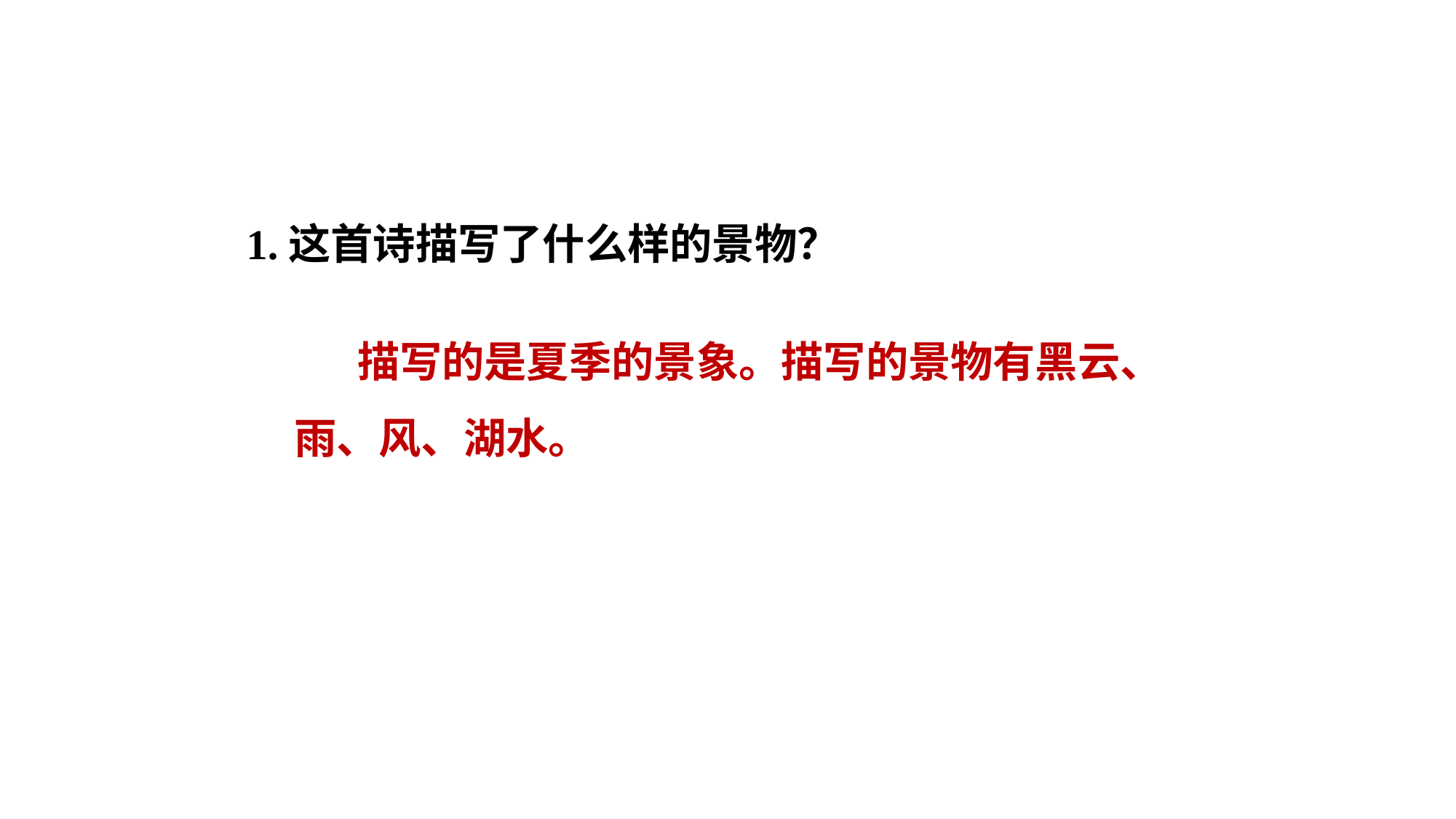

1.这首诗描写了什么样的景物？
描写的是夏季的景象。描写的景物有黑云、雨、风、湖水。